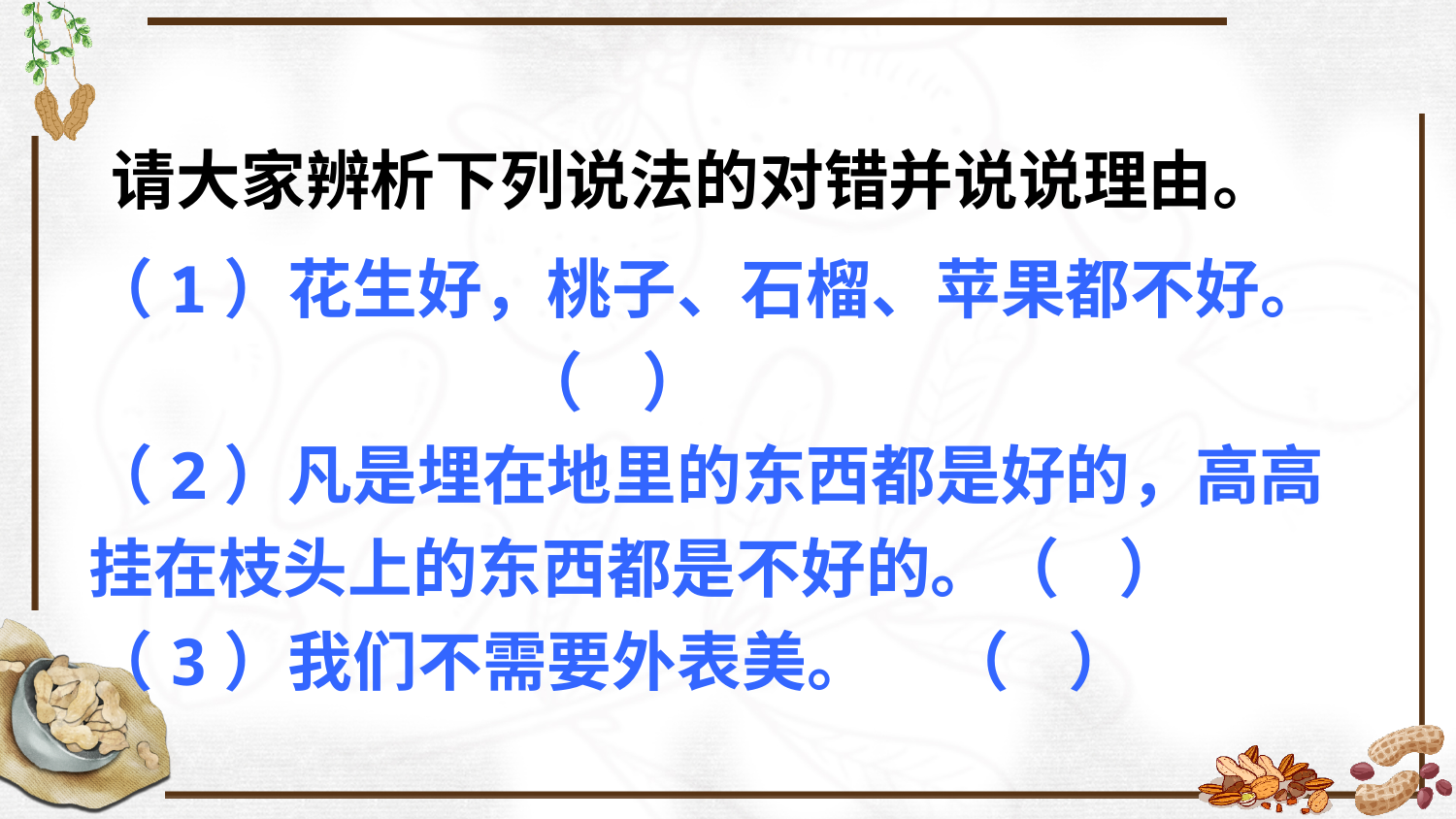

请大家辨析下列说法的对错并说说理由。
（1）花生好，桃子、石榴、苹果都不好。
                            （    ）
（2）凡是埋在地里的东西都是好的，高高挂在枝头上的东西都是不好的。（    ）
（3）我们不需要外表美。     （    ）